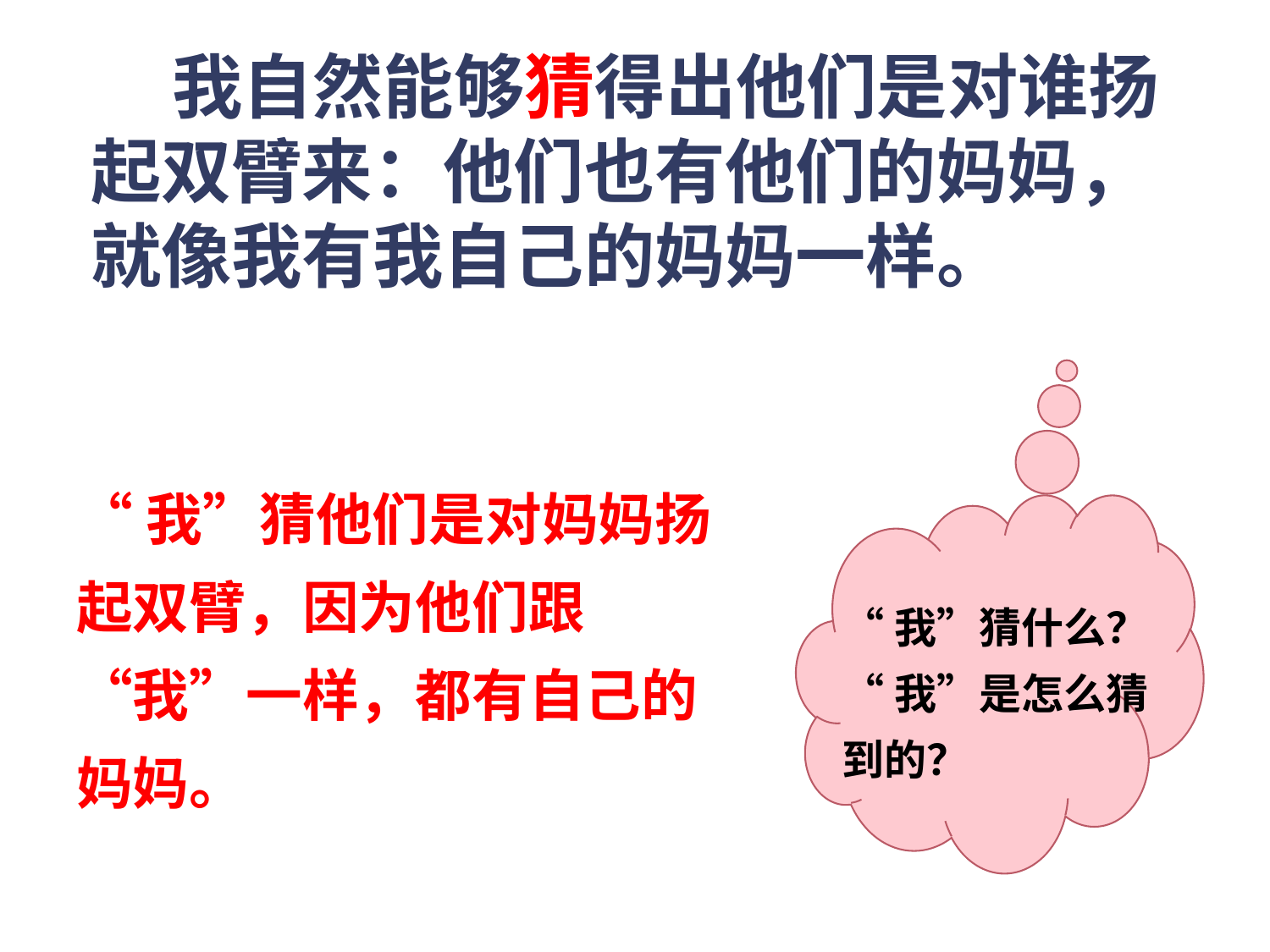

我自然能够猜得出他们是对谁扬起双臂来：他们也有他们的妈妈，就像我有我自己的妈妈一样。
“我”猜他们是对妈妈扬起双臂，因为他们跟“我”一样，都有自己的妈妈。

“我”猜什么？
“我”是怎么猜到的？